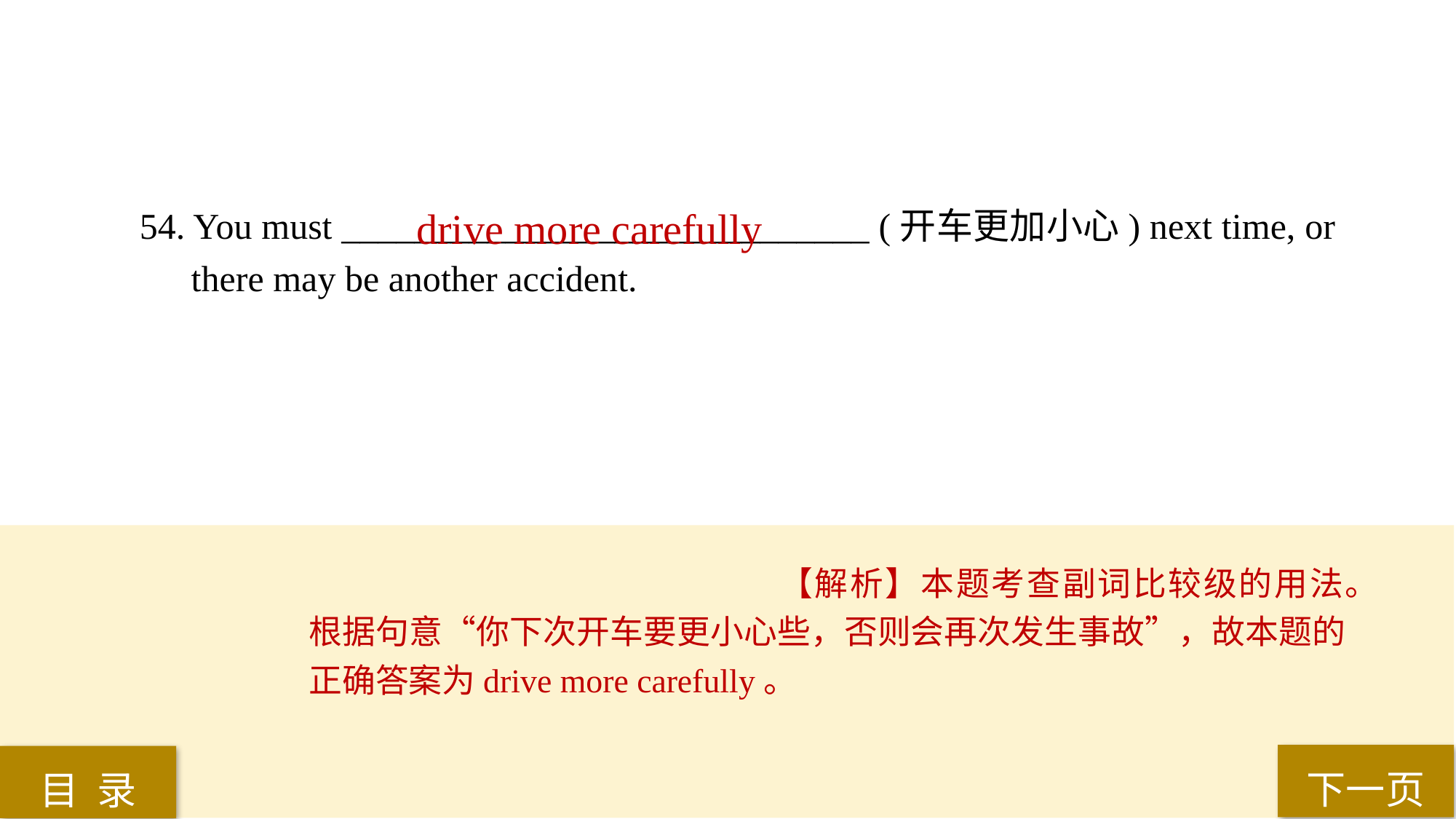

54. You must _____________________________ (开车更加小心) next time, or there may be another accident.
drive more carefully
【解析】本题考查副词比较级的用法。根据句意“你下次开车要更小心些，否则会再次发生事故”，故本题的正确答案为drive more carefully。